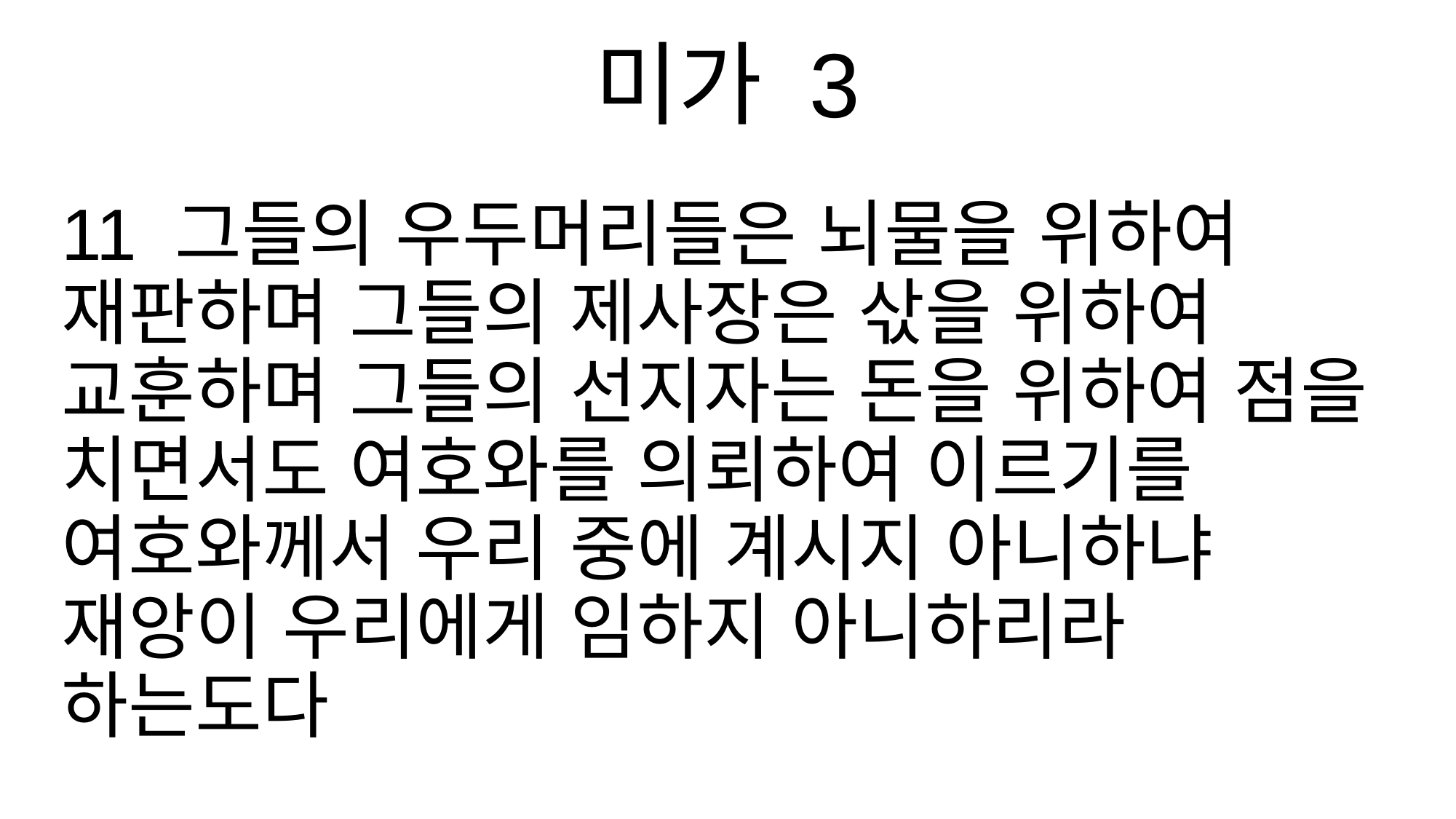

미가 3
11 그들의 우두머리들은 뇌물을 위하여 재판하며 그들의 제사장은 삯을 위하여 교훈하며 그들의 선지자는 돈을 위하여 점을 치면서도 여호와를 의뢰하여 이르기를 여호와께서 우리 중에 계시지 아니하냐 재앙이 우리에게 임하지 아니하리라 하는도다